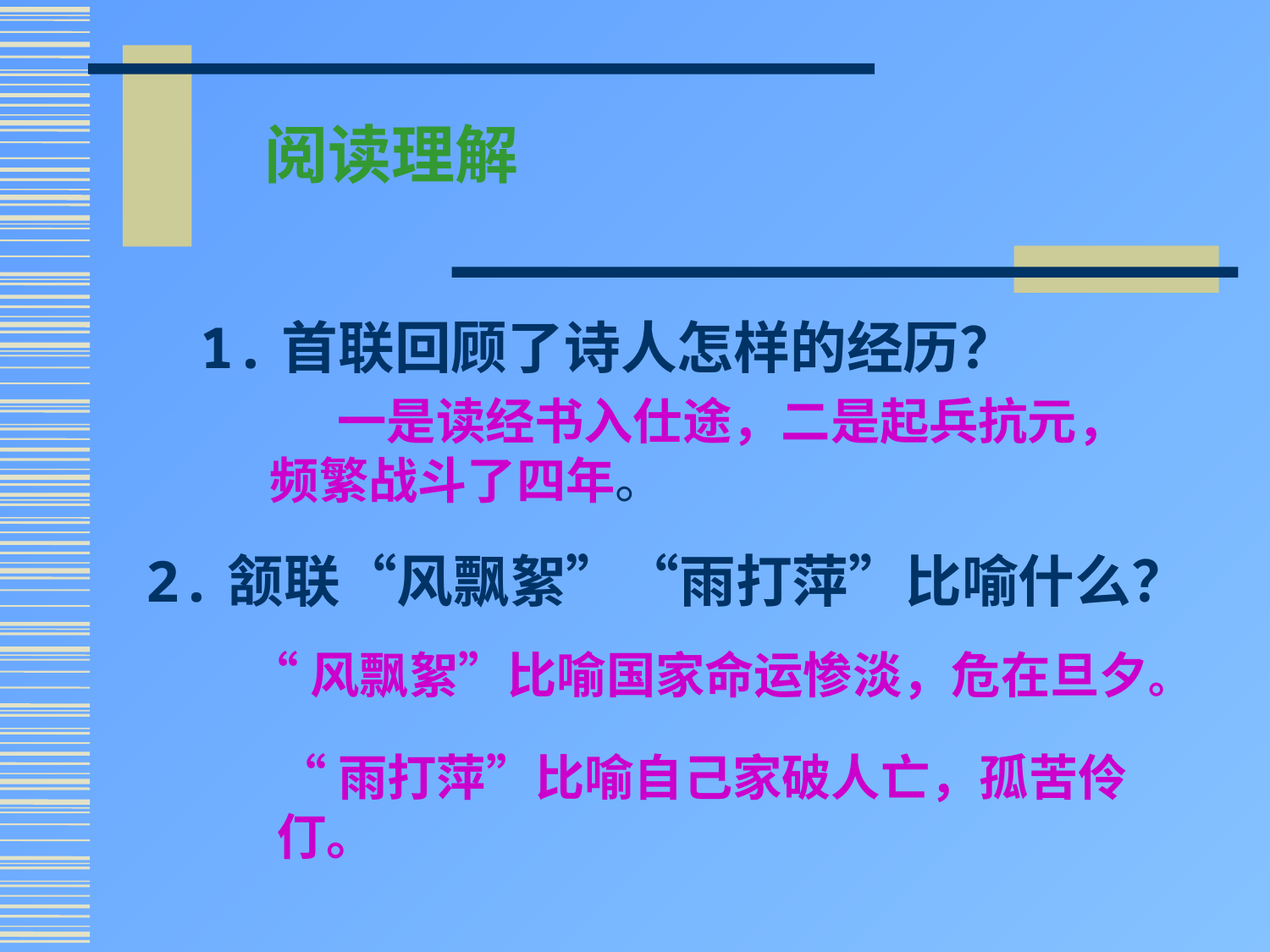

阅读理解
1.首联回顾了诗人怎样的经历？
        一是读经书入仕途，二是起兵抗元，
  频繁战斗了四年。
2.颔联“风飘絮”“雨打萍”比喻什么？
“风飘絮”比喻国家命运惨淡，危在旦夕。
“雨打萍”比喻自己家破人亡，孤苦伶仃。